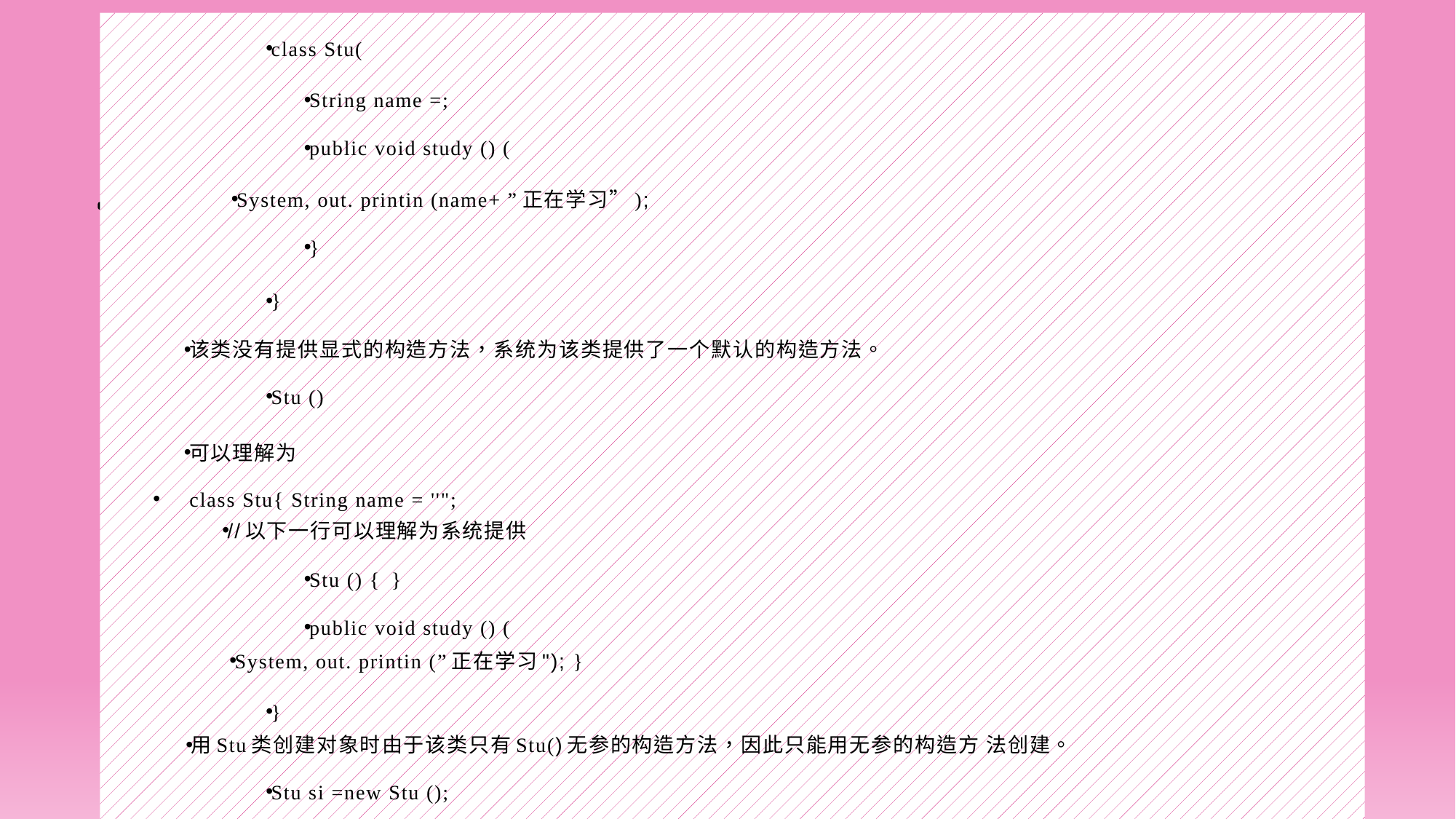

class Stu(
String name =;
public void study () (
System, out. printin (name+ ”正在学习”);
}
}
该类没有提供显式的构造方法，系统为该类提供了一个默认的构造方法。
Stu ()
可以理解为
class Stu{ String name = ''";
//以下一行可以理解为系统提供
Stu () {	}
public void study () (
System, out. printin (”正在学习"); }
}
用Stu类创建对象时由于该类只有Stu()无参的构造方法，因此只能用无参的构造方 法创建。
Stu si =new Stu ();

#